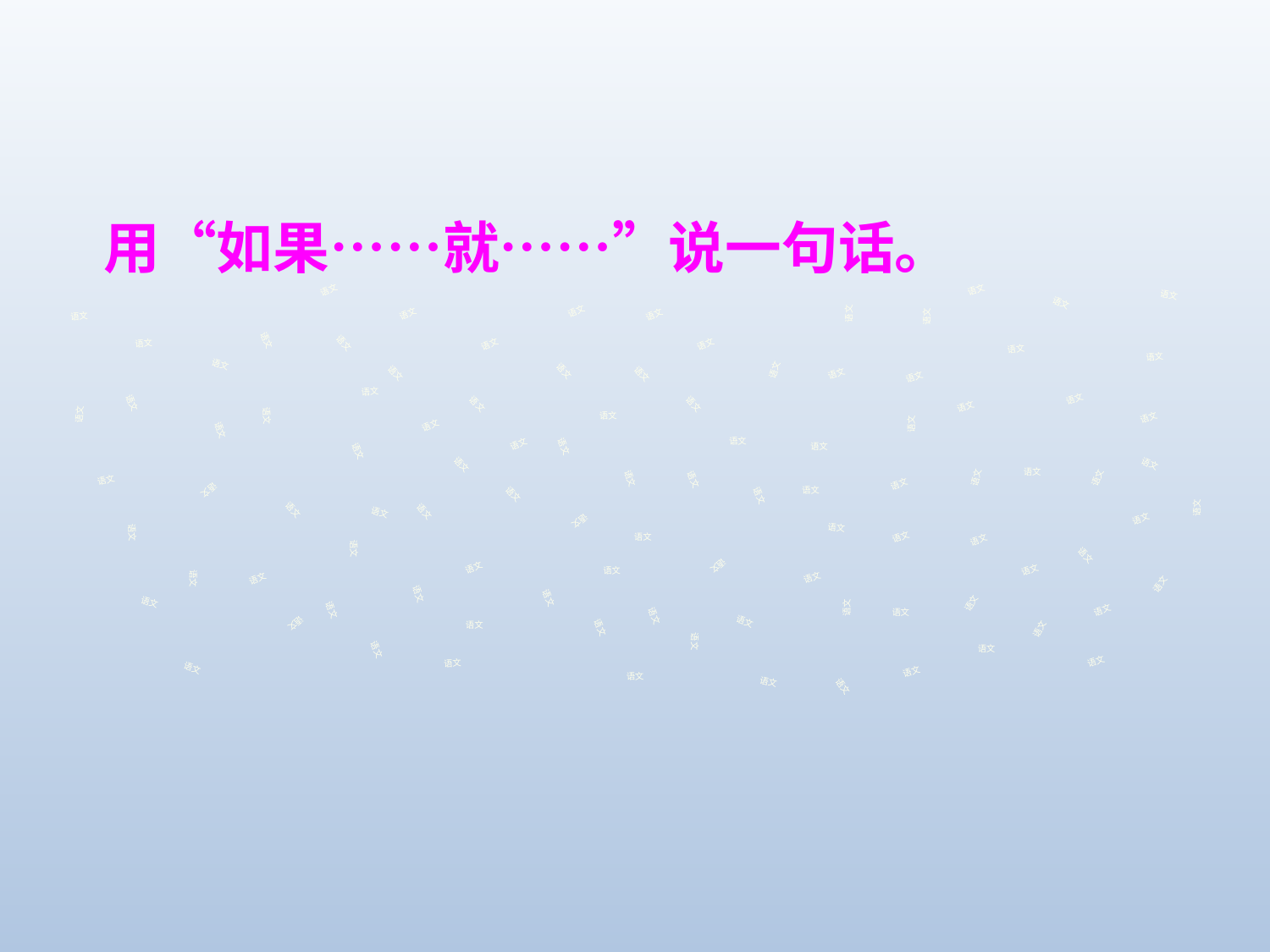

用“如果……就……”说一句话。
语文
语文
语文
语文
语文
语文
语文
语文
语文
语文
语文
语文
语文
语文
语文
语文
语文
语文
语文
语文
语文
语文
语文
语文
语文
语文
语文
语文
语文
语文
语文
语文
语文
语文
语文
语文
语文
语文
语文
语文
语文
语文
语文
语文
语文
语文
语文
语文
语文
语文
语文
语文
语文
语文
语文
语文
语文
语文
语文
语文
语文
语文
语文
语文
语文
语文
语文
语文
语文
语文
语文
语文
语文
语文
语文
语文
语文
语文
语文
语文
语文
语文
语文
语文
语文
语文
语文
语文
语文
语文
语文
语文
语文
语文
语文
语文
语文
语文
语文
语文